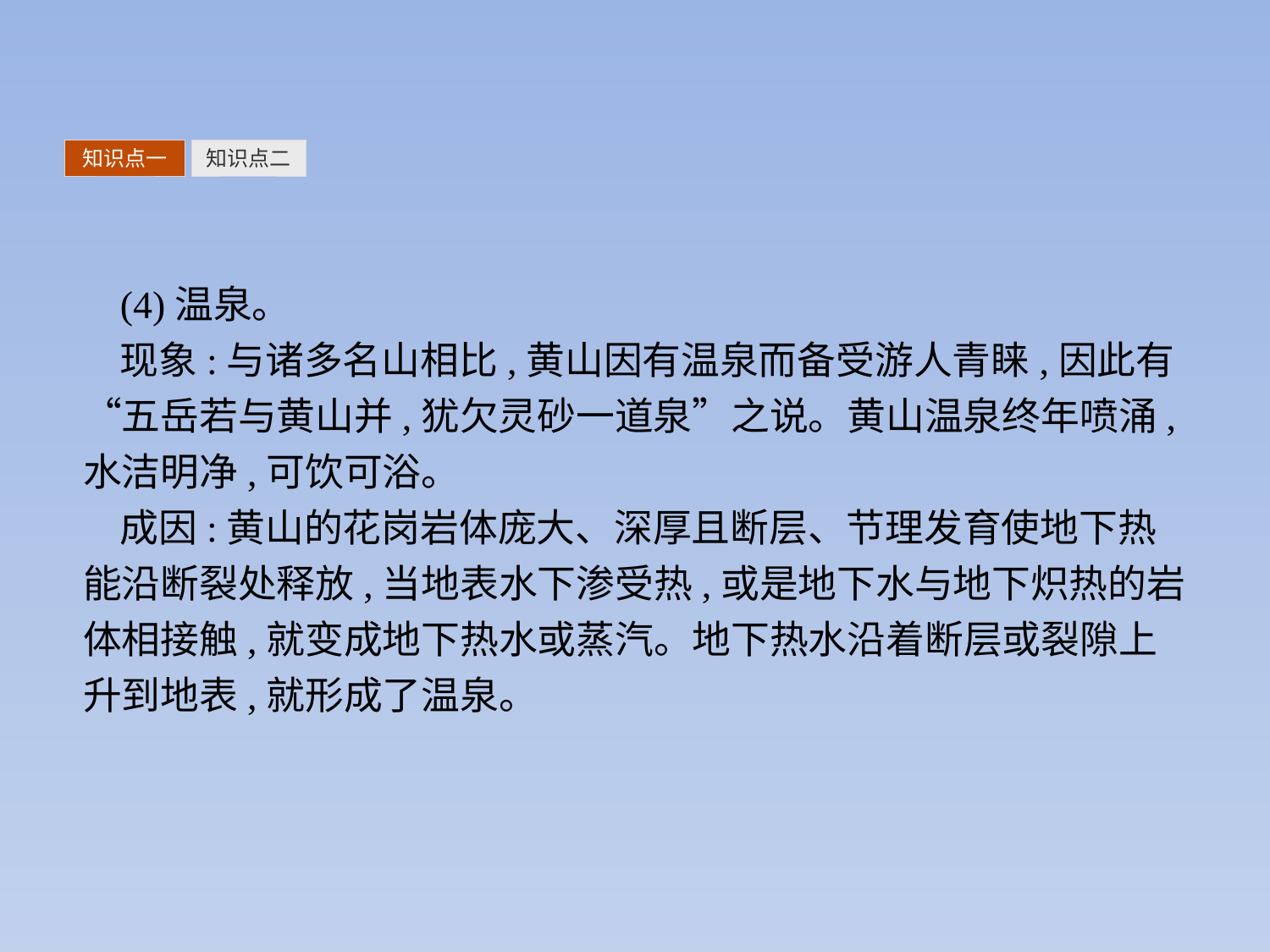

知识点一
知识点二
(4)温泉。
现象:与诸多名山相比,黄山因有温泉而备受游人青睐,因此有“五岳若与黄山并,犹欠灵砂一道泉”之说。黄山温泉终年喷涌,水洁明净,可饮可浴。
成因:黄山的花岗岩体庞大、深厚且断层、节理发育使地下热能沿断裂处释放,当地表水下渗受热,或是地下水与地下炽热的岩体相接触,就变成地下热水或蒸汽。地下热水沿着断层或裂隙上升到地表,就形成了温泉。